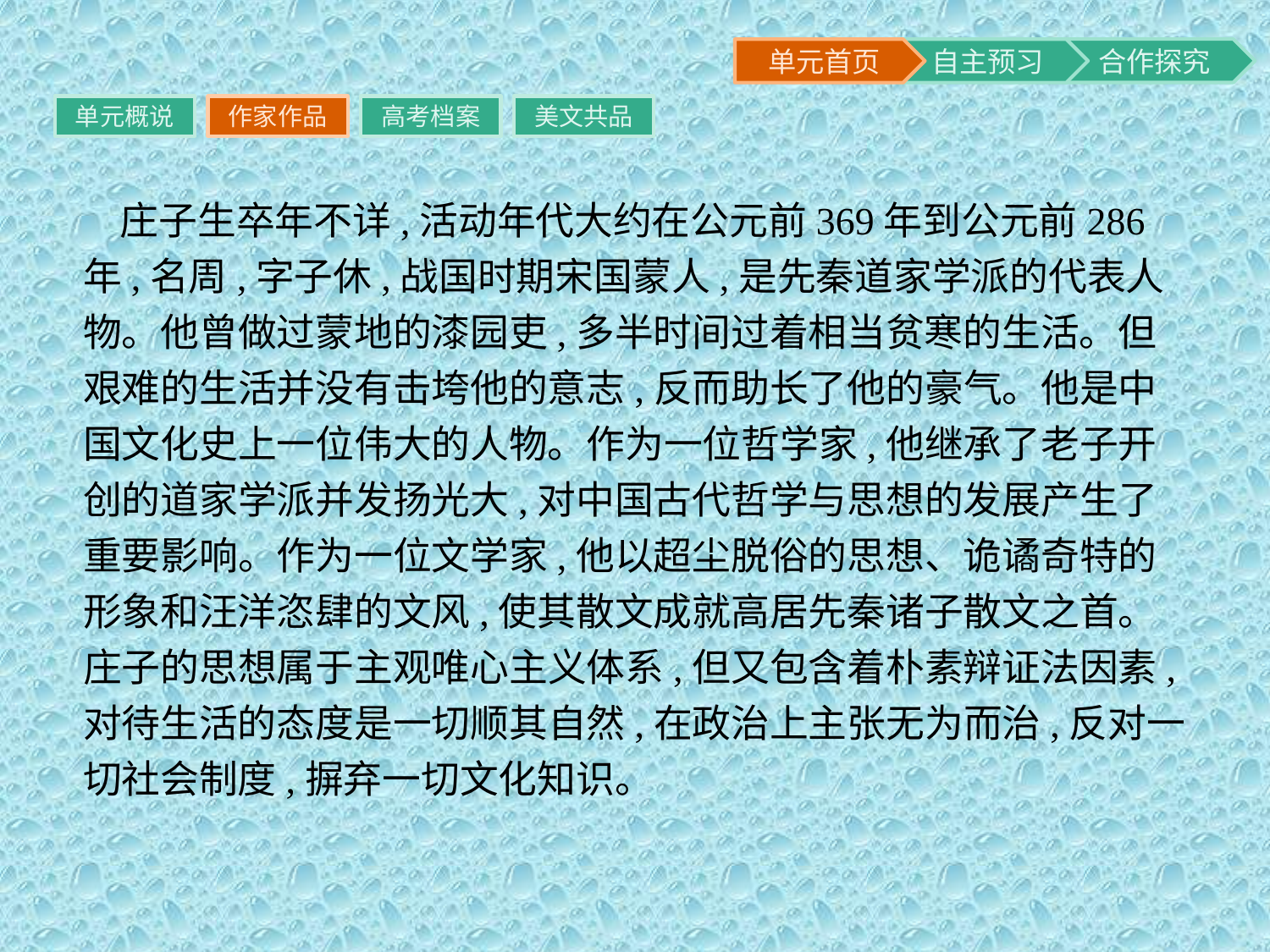

单元概说
作家作品
高考档案
美文共品
庄子生卒年不详,活动年代大约在公元前369年到公元前286年,名周,字子休,战国时期宋国蒙人,是先秦道家学派的代表人物。他曾做过蒙地的漆园吏,多半时间过着相当贫寒的生活。但艰难的生活并没有击垮他的意志,反而助长了他的豪气。他是中国文化史上一位伟大的人物。作为一位哲学家,他继承了老子开创的道家学派并发扬光大,对中国古代哲学与思想的发展产生了重要影响。作为一位文学家,他以超尘脱俗的思想、诡谲奇特的形象和汪洋恣肆的文风,使其散文成就高居先秦诸子散文之首。庄子的思想属于主观唯心主义体系,但又包含着朴素辩证法因素,对待生活的态度是一切顺其自然,在政治上主张无为而治,反对一切社会制度,摒弃一切文化知识。